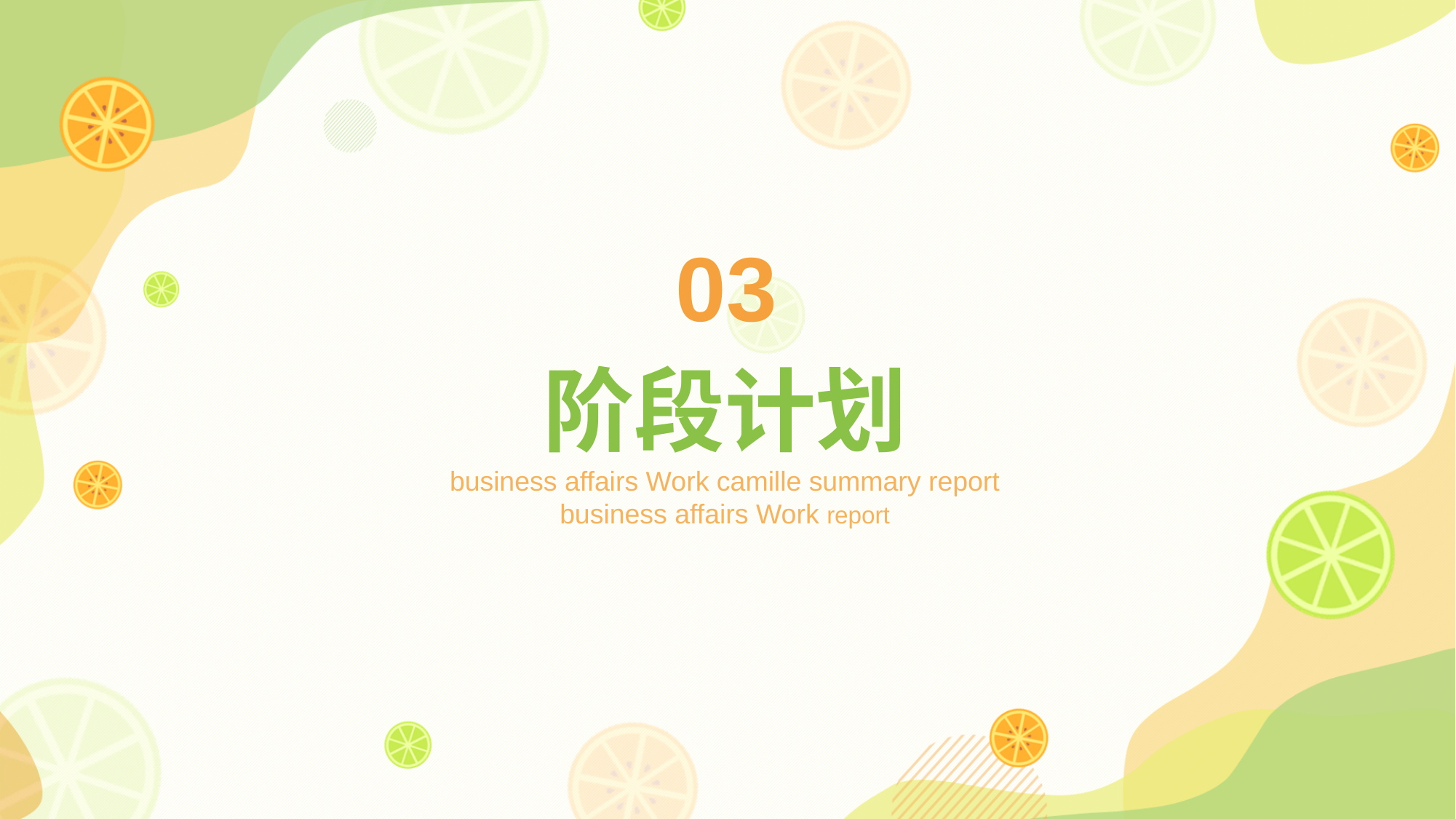

03

阶段计划
business affairs Work camille summary report business affairs Work report